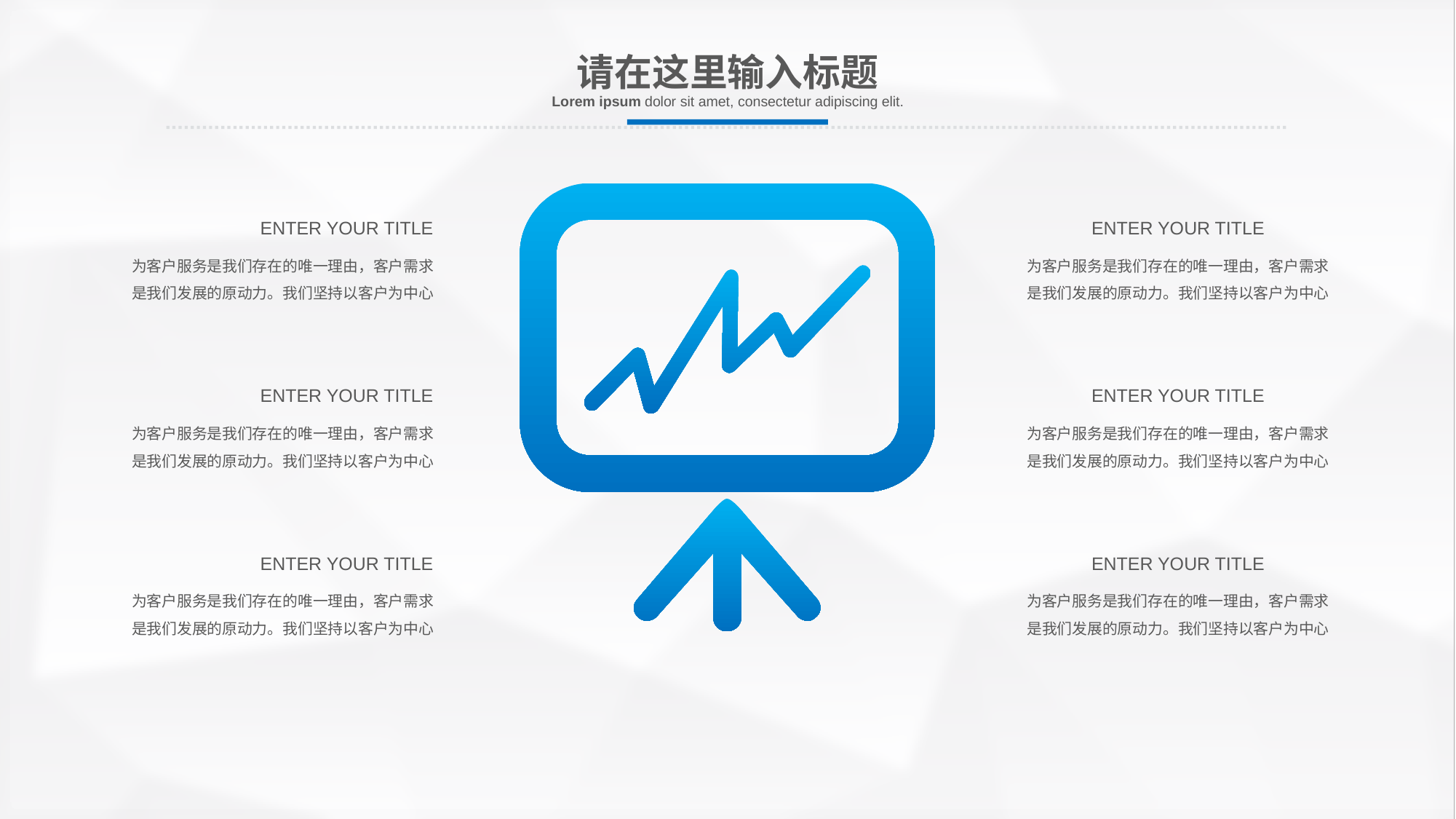

请在这里输入标题
Lorem ipsum dolor sit amet, consectetur adipiscing elit.

ENTER YOUR TITLE
为客户服务是我们存在的唯一理由，客户需求是我们发展的原动力。我们坚持以客户为中心
ENTER YOUR TITLE
为客户服务是我们存在的唯一理由，客户需求是我们发展的原动力。我们坚持以客户为中心
ENTER YOUR TITLE
为客户服务是我们存在的唯一理由，客户需求是我们发展的原动力。我们坚持以客户为中心
ENTER YOUR TITLE
为客户服务是我们存在的唯一理由，客户需求是我们发展的原动力。我们坚持以客户为中心
ENTER YOUR TITLE
为客户服务是我们存在的唯一理由，客户需求是我们发展的原动力。我们坚持以客户为中心
ENTER YOUR TITLE
为客户服务是我们存在的唯一理由，客户需求是我们发展的原动力。我们坚持以客户为中心